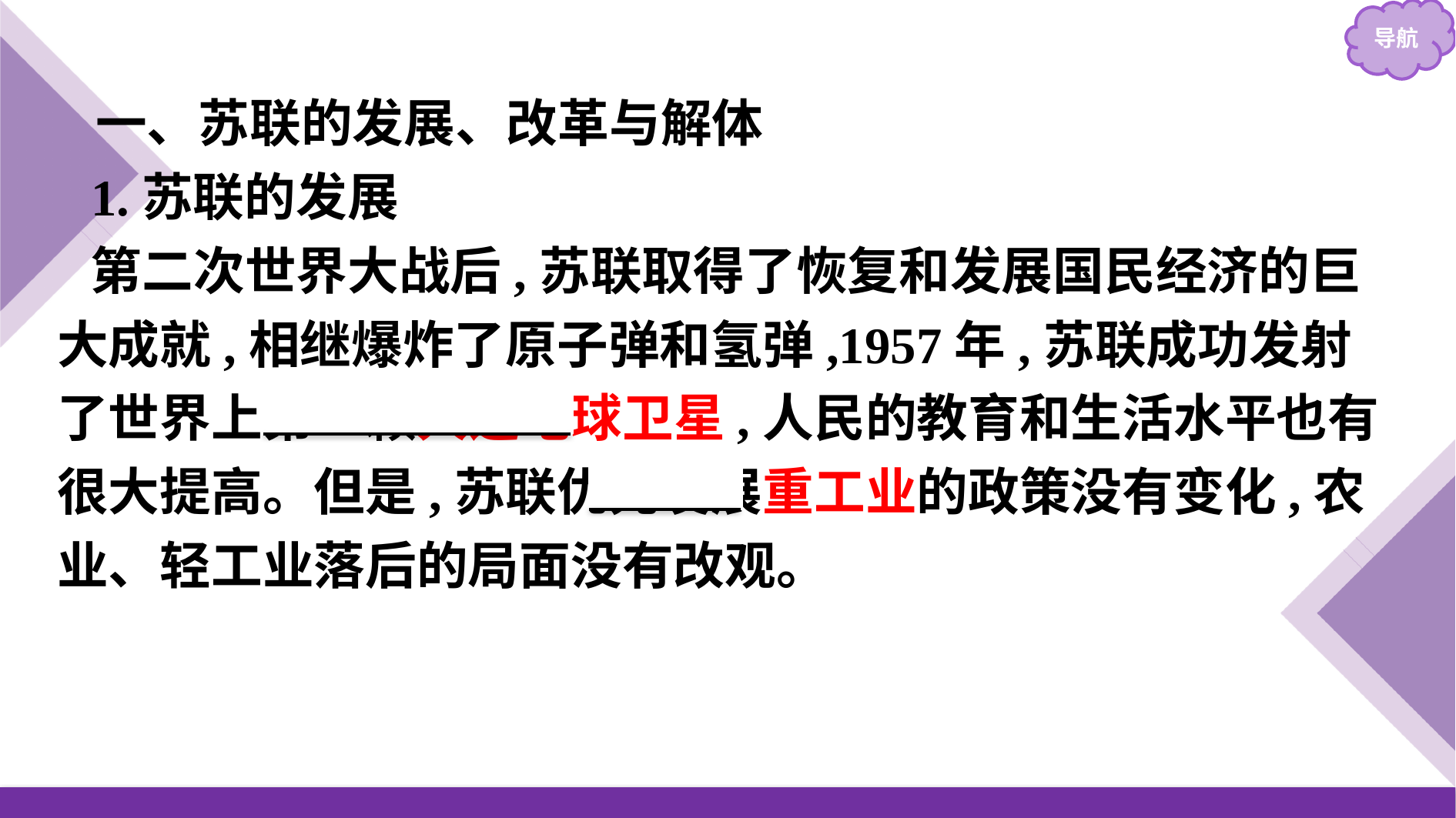

一、苏联的发展、改革与解体
1.苏联的发展
第二次世界大战后,苏联取得了恢复和发展国民经济的巨大成就,相继爆炸了原子弹和氢弹,1957年,苏联成功发射了世界上第一颗人造地球卫星,人民的教育和生活水平也有很大提高。但是,苏联优先发展重工业的政策没有变化,农业、轻工业落后的局面没有改观。